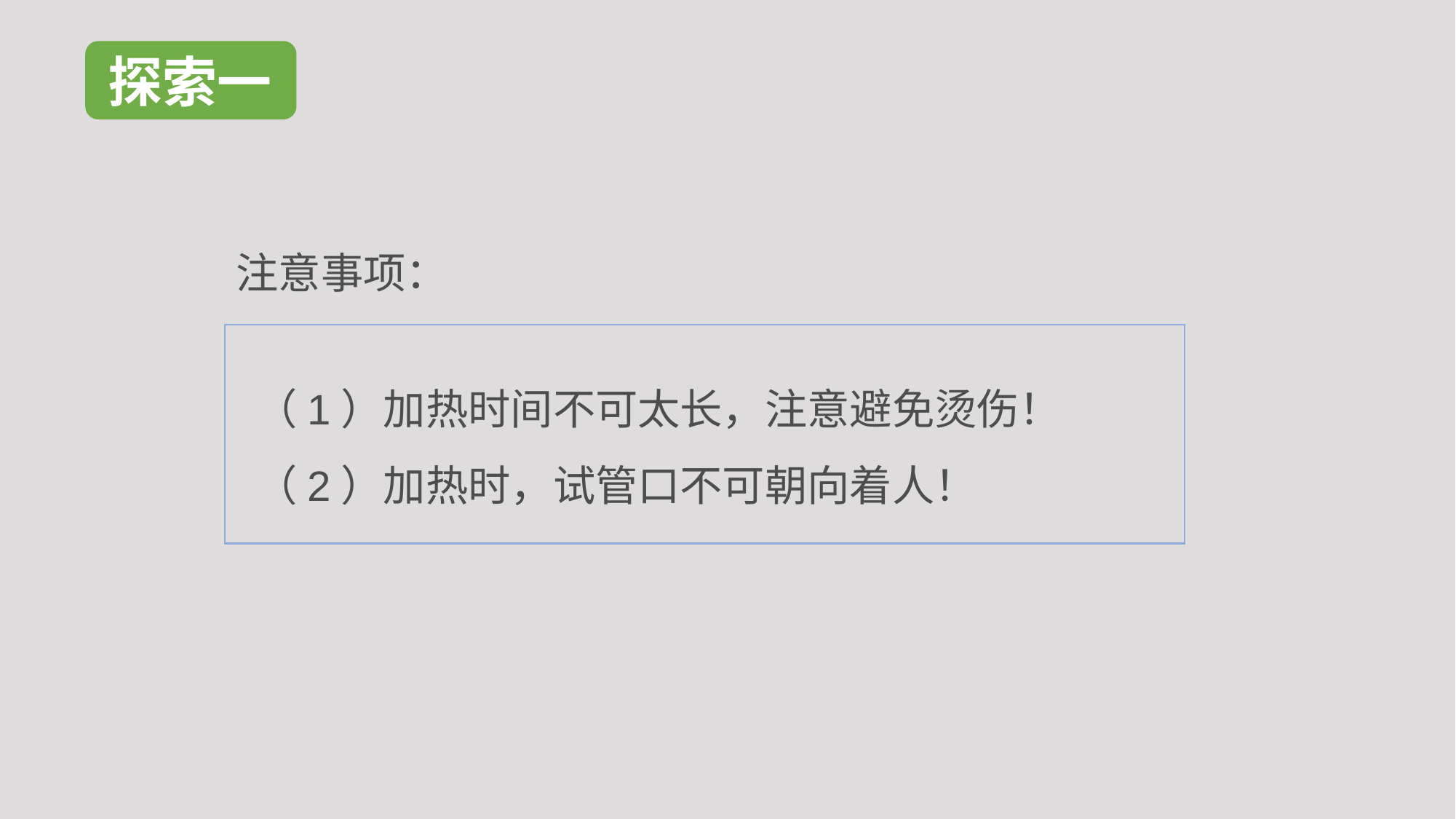

探索一

注意事项：

（1）加热时间不可太长，注意避免烫伤！
（2）加热时，试管口不可朝向着人！